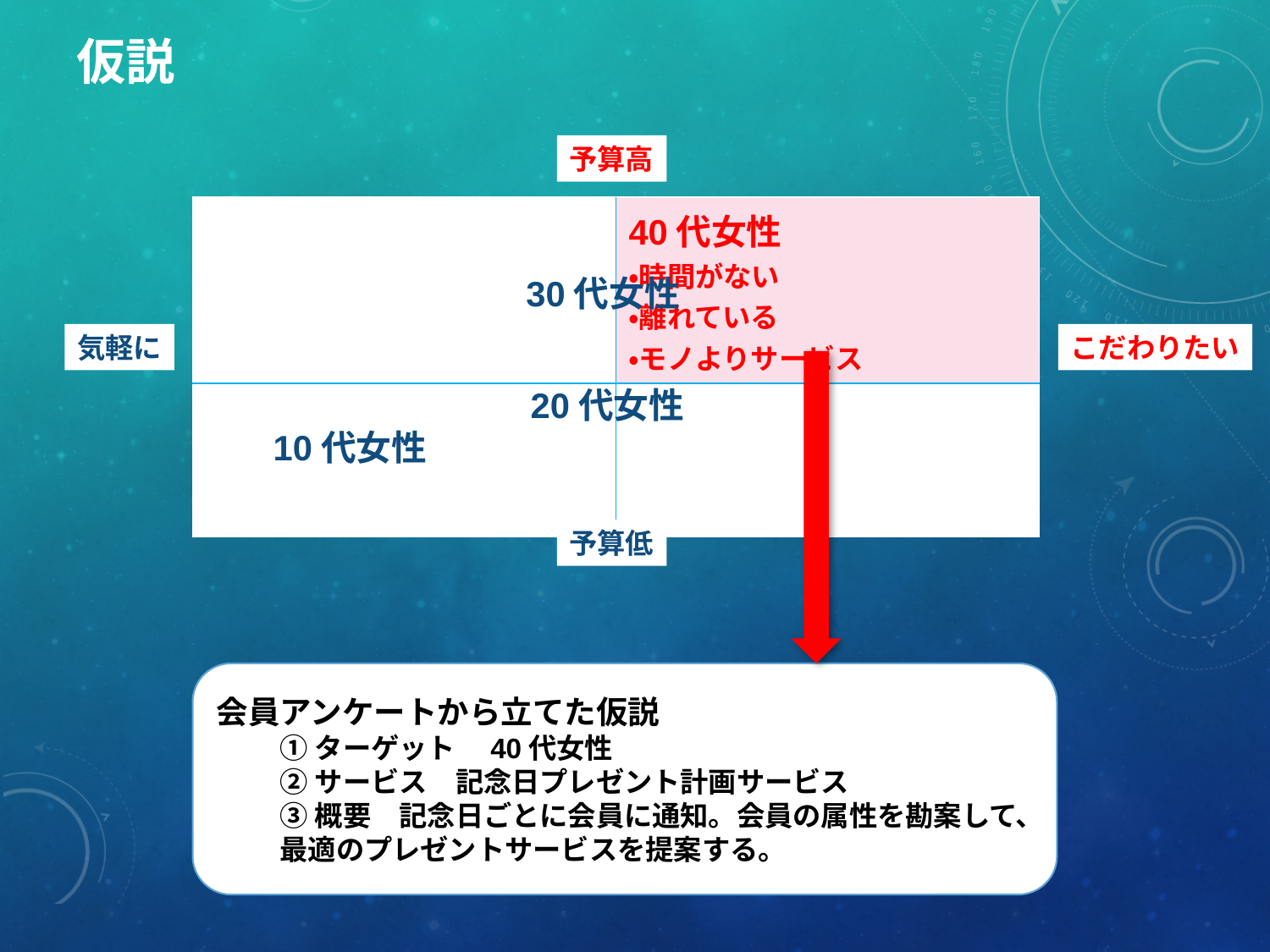

# 仮説
予算高
|  | 40代女性 ・時間がない ・離れている ・モノよりサービス |
| --- | --- |
|  |  |
30代女性
気軽に
こだわりたい

20代女性
10代女性
予算低
会員アンケートから立てた仮説
①ターゲット　40代女性
②サービス　記念日プレゼント計画サービス
③概要　記念日ごとに会員に通知。会員の属性を勘案して、最適のプレゼントサービスを提案する。